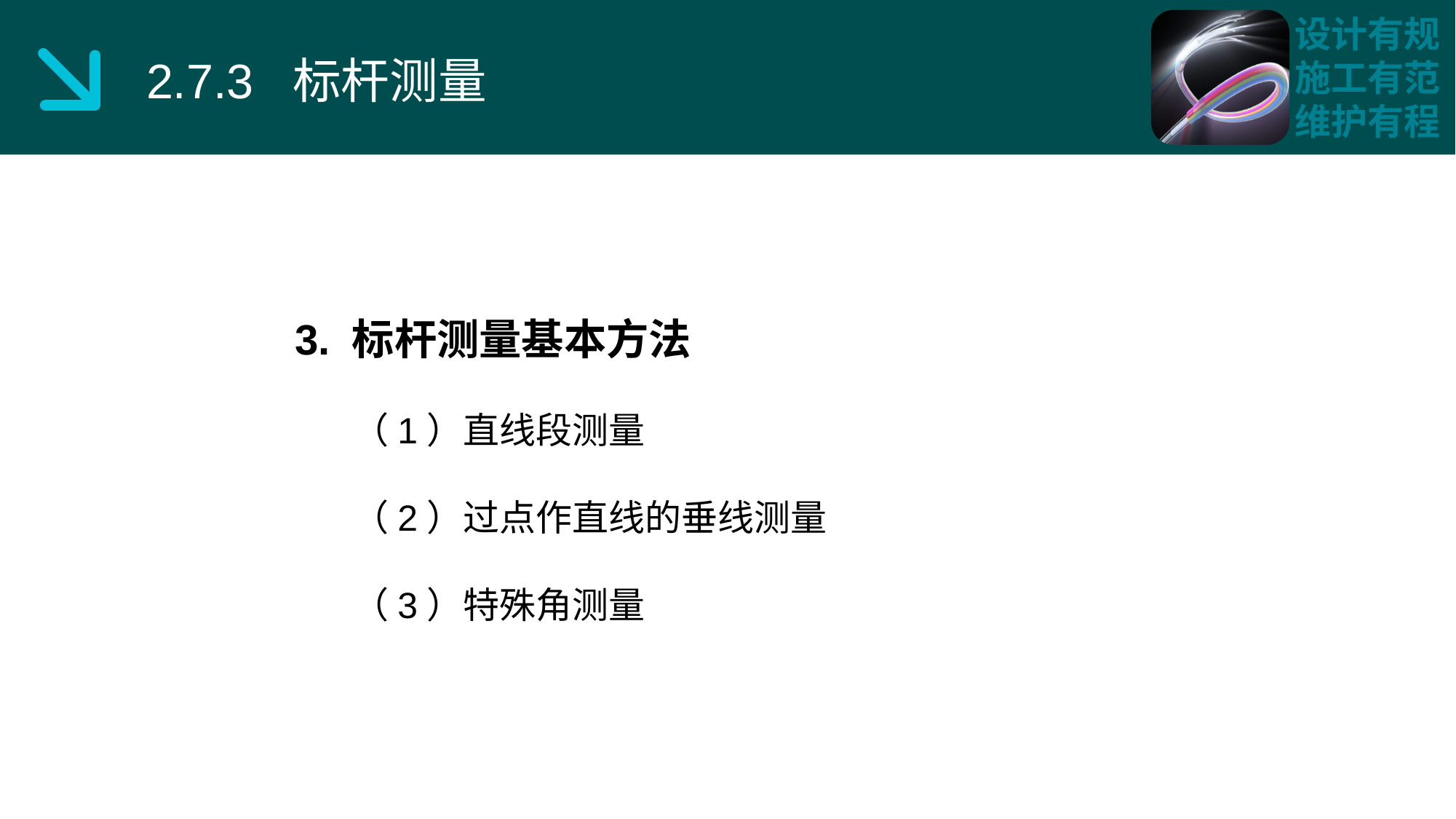

2.7.3  标杆测量

3. 标杆测量基本方法

      （1）直线段测量

      （2）过点作直线的垂线测量

      （3）特殊角测量